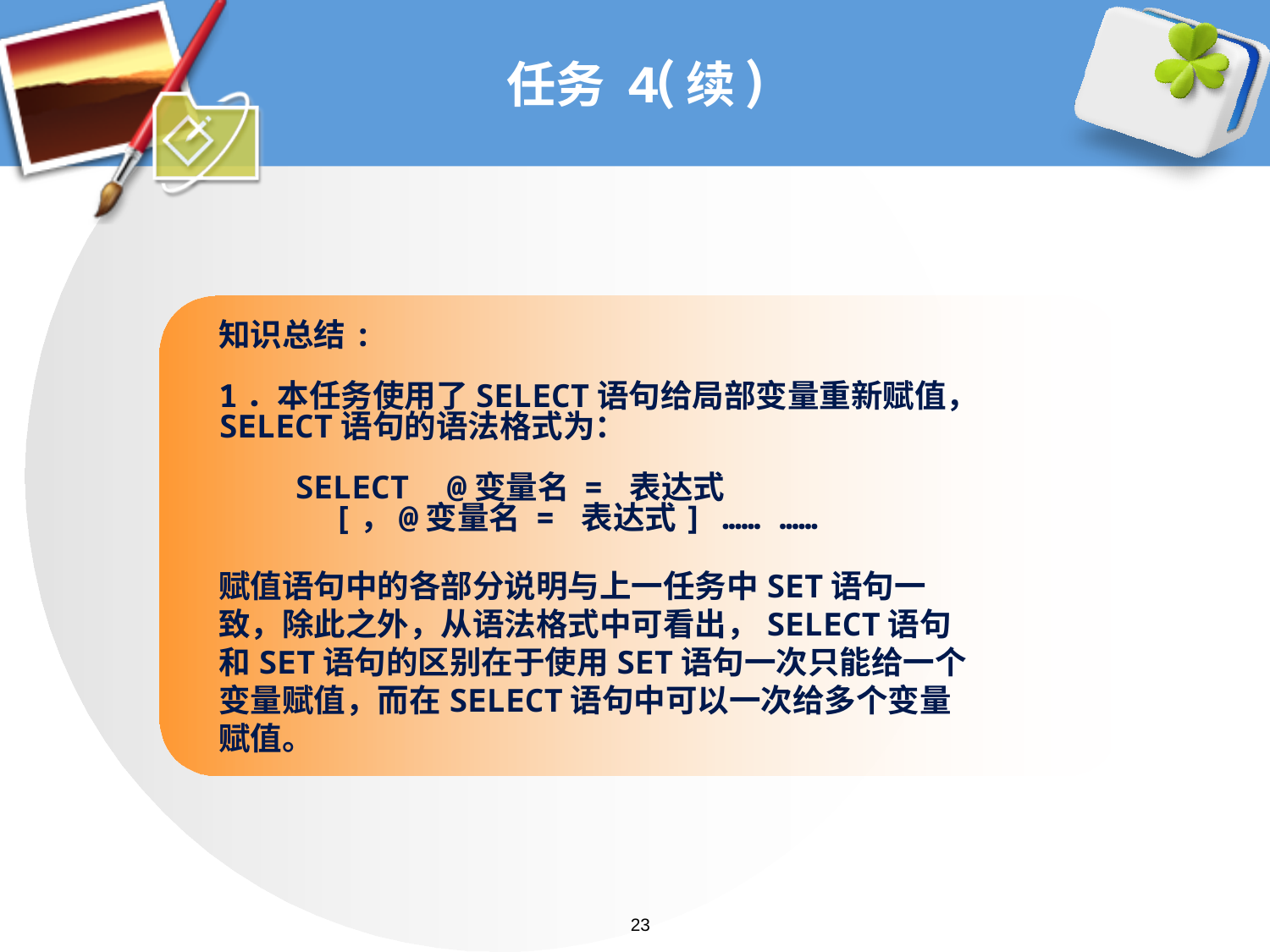

# 任务 4(续)

知识总结:

1．本任务使用了SELECT语句给局部变量重新赋值，  SELECT语句的语法格式为：

    SELECT  @变量名 = 表达式
      [，@变量名 = 表达式] …… ……

赋值语句中的各部分说明与上一任务中SET语句一
致，除此之外，从语法格式中可看出，SELECT语句
和SET语句的区别在于使用SET语句一次只能给一个
变量赋值，而在SELECT语句中可以一次给多个变量
赋值。
23